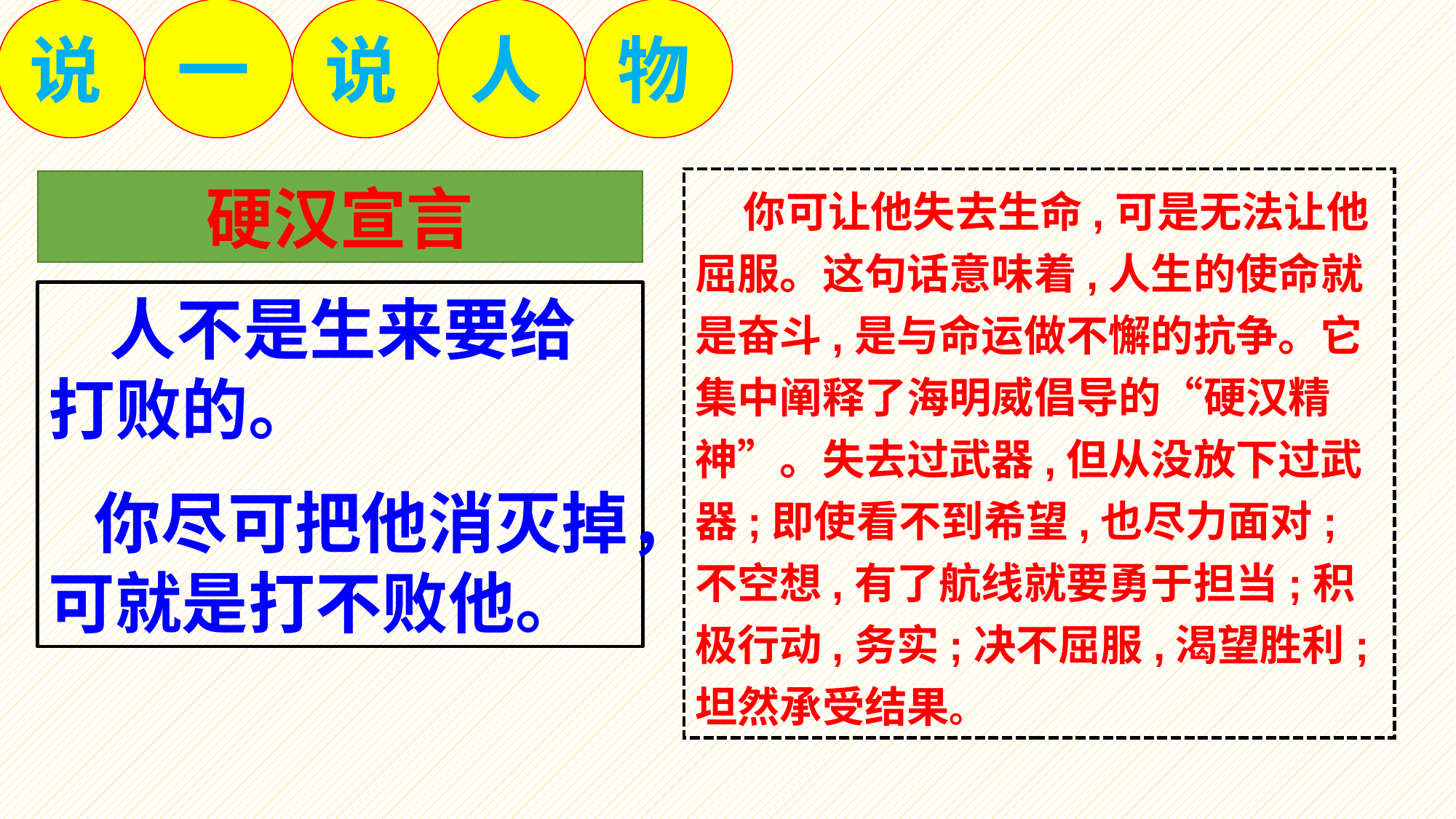

说
一
说
人
物

    你可让他失去生命,可是无法让他屈服。这句话意味着,人生的使命就是奋斗,是与命运做不懈的抗争。它集中阐释了海明威倡导的“硬汉精神”。失去过武器,但从没放下过武器;即使看不到希望,也尽力面对;不空想,有了航线就要勇于担当;积极行动,务实;决不屈服,渴望胜利;坦然承受结果。
硬汉宣言
   人不是生来要给打败的。
  你尽可把他消灭掉，可就是打不败他。